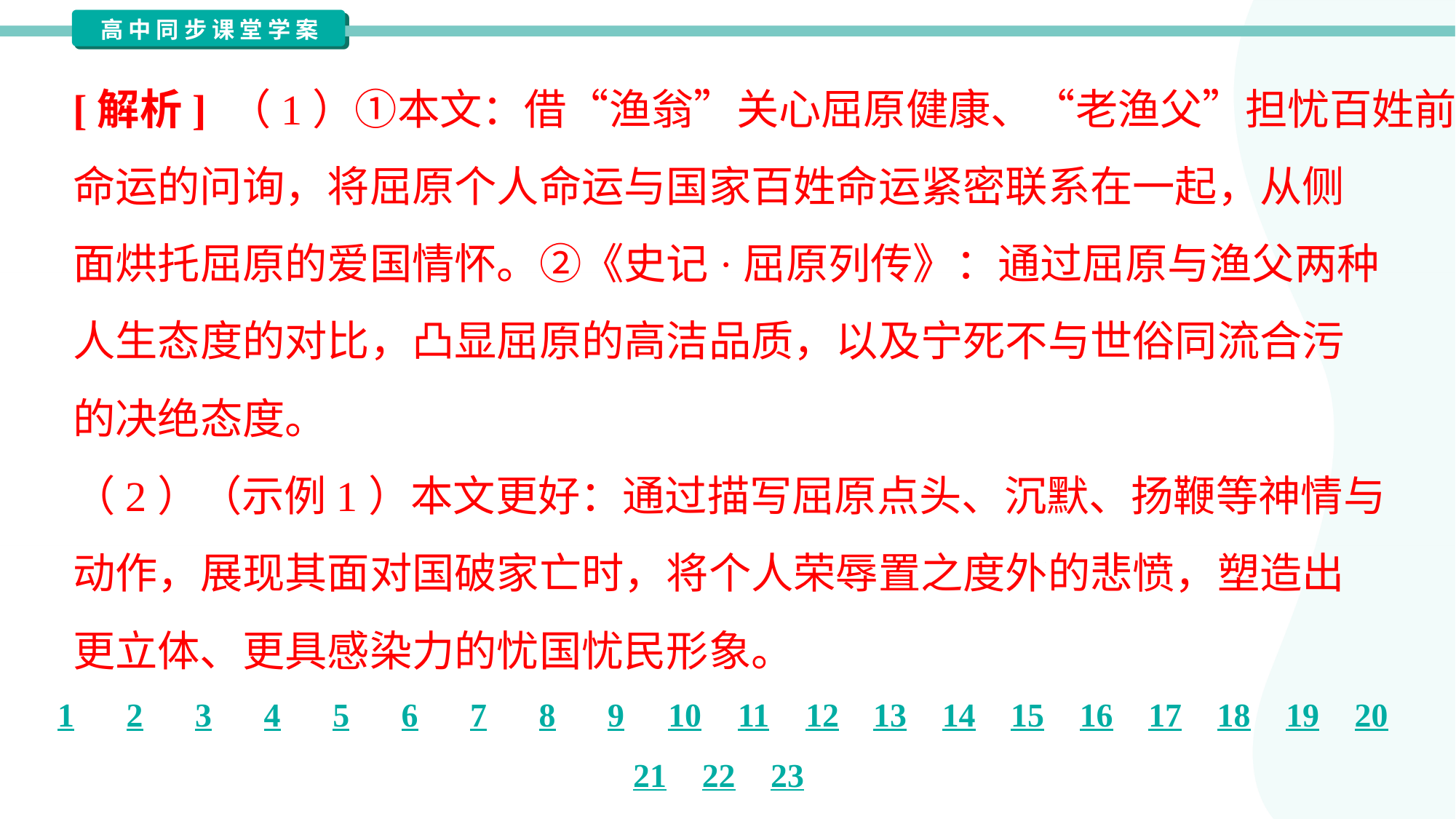

[解析] （1）①本文：借“渔翁”关心屈原健康、“老渔父”担忧百姓前途
命运的问询，将屈原个人命运与国家百姓命运紧密联系在一起，从侧
面烘托屈原的爱国情怀。②《史记·屈原列传》：通过屈原与渔父两种
人生态度的对比，凸显屈原的高洁品质，以及宁死不与世俗同流合污
的决绝态度。
（2）（示例1）本文更好：通过描写屈原点头、沉默、扬鞭等神情与
动作，展现其面对国破家亡时，将个人荣辱置之度外的悲愤，塑造出
更立体、更具感染力的忧国忧民形象。